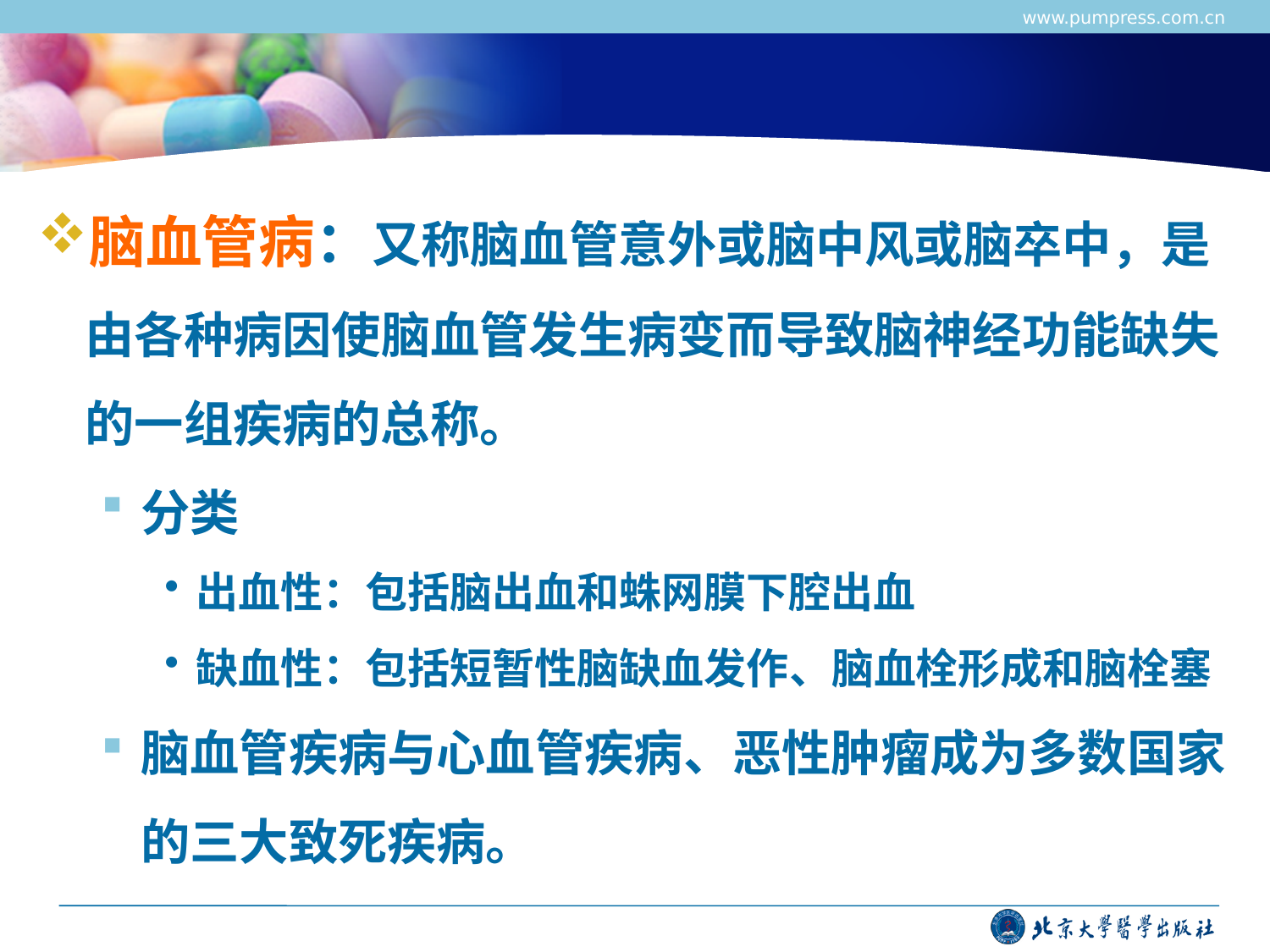

www.pumpress.com.cn
#
脑血管病：又称脑血管意外或脑中风或脑卒中，是由各种病因使脑血管发生病变而导致脑神经功能缺失的一组疾病的总称。
分类
出血性：包括脑出血和蛛网膜下腔出血
缺血性：包括短暂性脑缺血发作、脑血栓形成和脑栓塞
脑血管疾病与心血管疾病、恶性肿瘤成为多数国家的三大致死疾病。